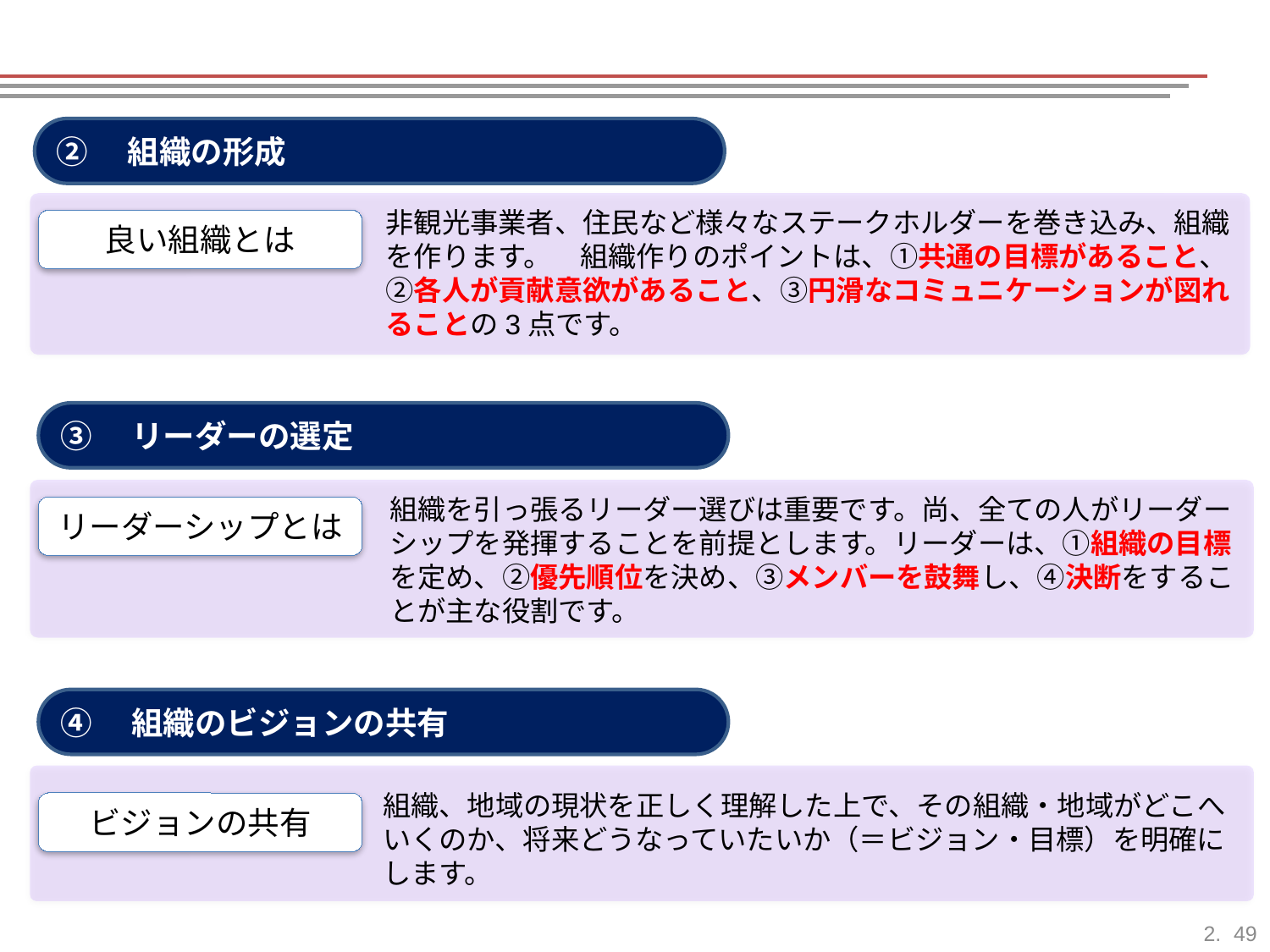

②　組織の形成

非観光事業者、住民など様々なステークホルダーを巻き込み、組織を作ります。　組織作りのポイントは、①共通の目標があること、②各人が貢献意欲があること、③円滑なコミュニケーションが図れることの3点です。
良い組織とは
③　リーダーの選定

組織を引っ張るリーダー選びは重要です。尚、全ての人がリーダーシップを発揮することを前提とします。リーダーは、①組織の目標を定め、②優先順位を決め、③メンバーを鼓舞し、④決断をすることが主な役割です。
リーダーシップとは
④　組織のビジョンの共有

組織、地域の現状を正しく理解した上で、その組織・地域がどこへいくのか、将来どうなっていたいか（＝ビジョン・目標）を明確にします。
ビジョンの共有
49